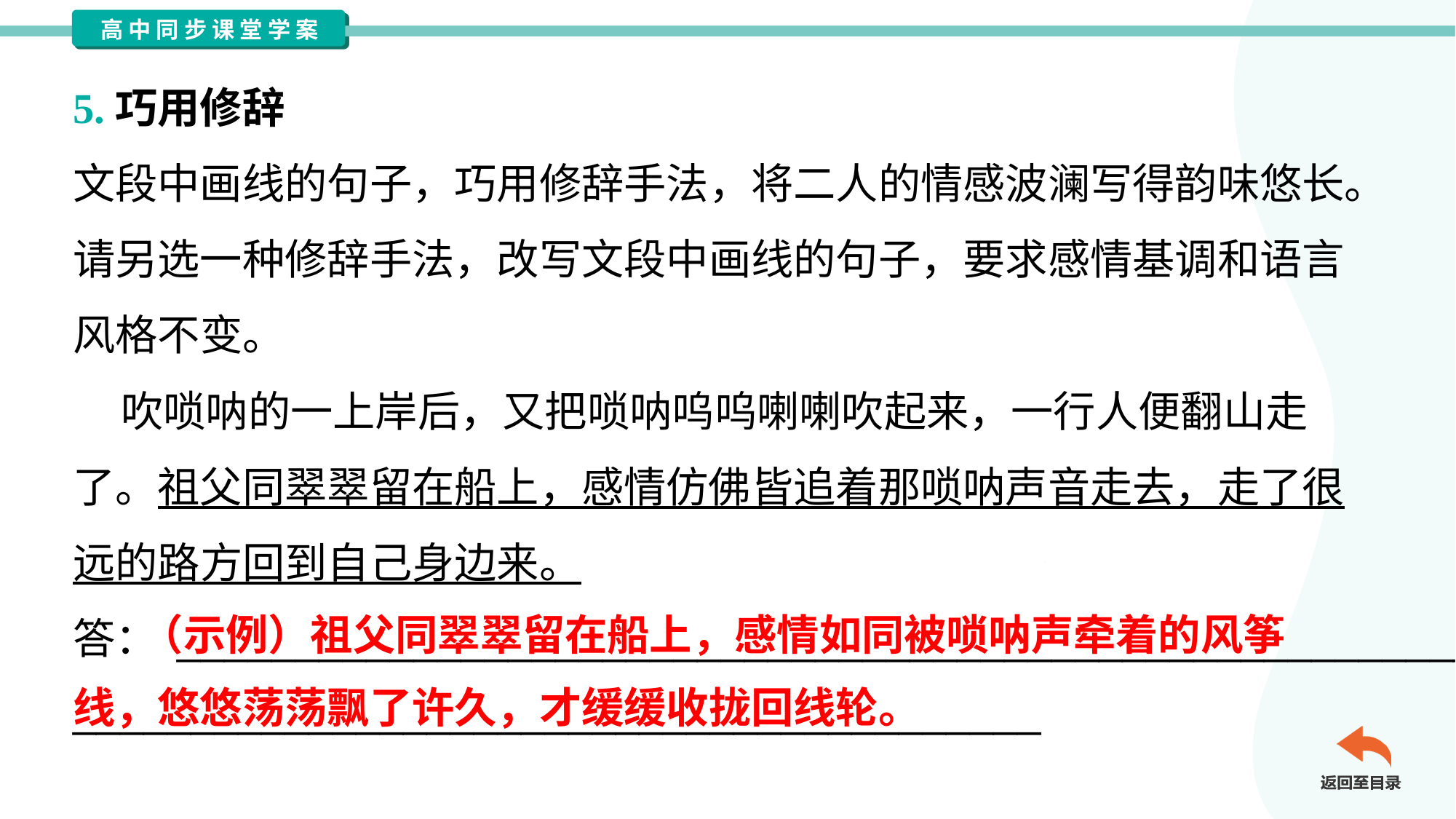

5.巧用修辞
文段中画线的句子，巧用修辞手法，将二人的情感波澜写得韵味悠长。
请另选一种修辞手法，改写文段中画线的句子，要求感情基调和语言
风格不变。
    吹唢呐的一上岸后，又把唢呐呜呜喇喇吹起来，一行人便翻山走
了。祖父同翠翠留在船上，感情仿佛皆追着那唢呐声音走去，走了很
远的路方回到自己身边来。
答： ________________________________________________________
_________________________________________
      （示例）祖父同翠翠留在船上，感情如同被唢呐声牵着的风筝
线，悠悠荡荡飘了许久，才缓缓收拢回线轮。